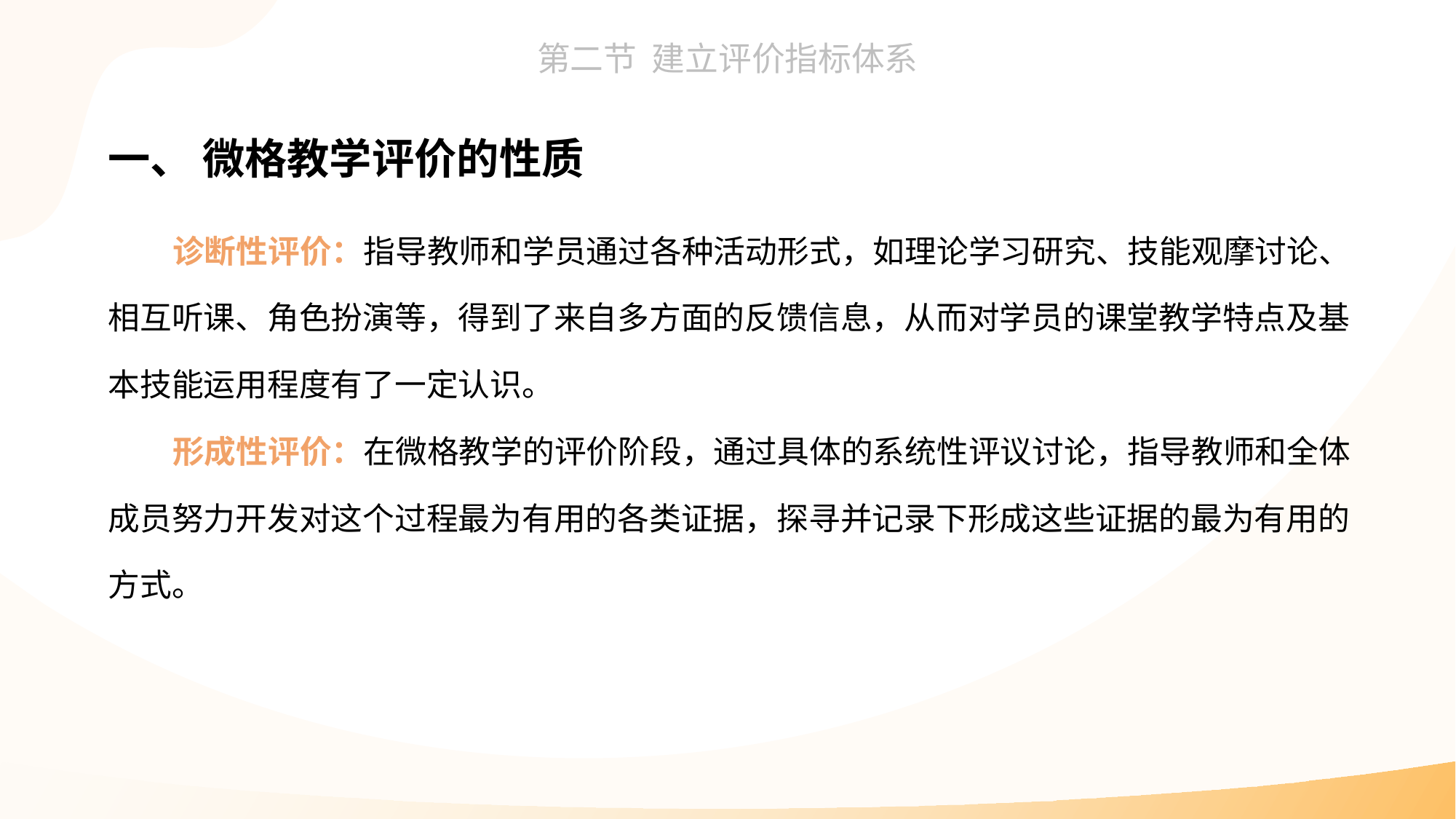

一、 微格教学评价的性质
诊断性评价：指导教师和学员通过各种活动形式，如理论学习研究、技能观摩讨论、相互听课、角色扮演等，得到了来自多方面的反馈信息，从而对学员的课堂教学特点及基本技能运用程度有了一定认识。
形成性评价：在微格教学的评价阶段，通过具体的系统性评议讨论，指导教师和全体成员努力开发对这个过程最为有用的各类证据，探寻并记录下形成这些证据的最为有用的方式。